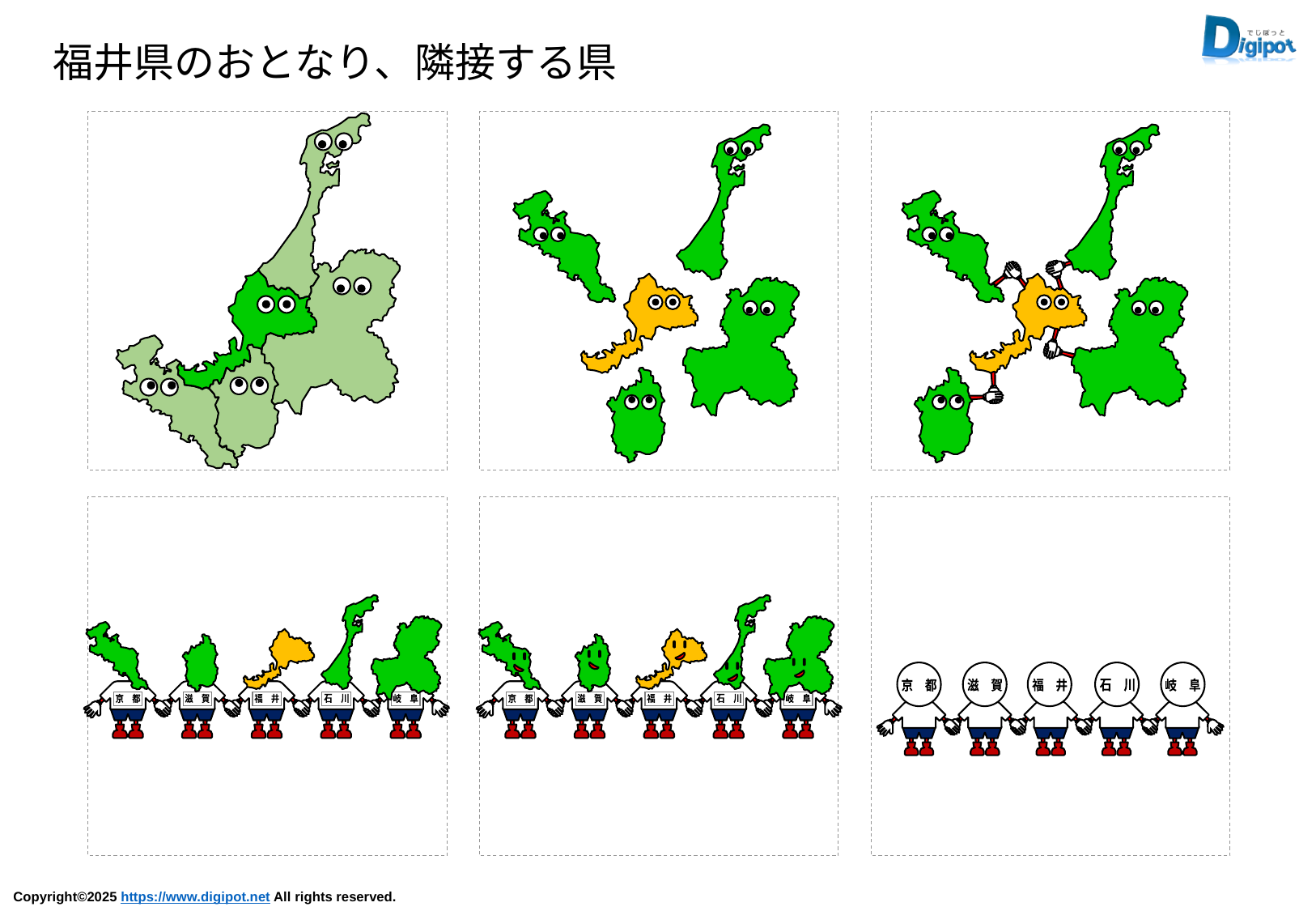

福井県のおとなり、隣接する県

京　都

滋　賀

石　川

福　井
岐　阜

京　都

滋　賀

石　川

福　井
岐　阜

京　都

滋　賀

福　井

石　川

岐　阜